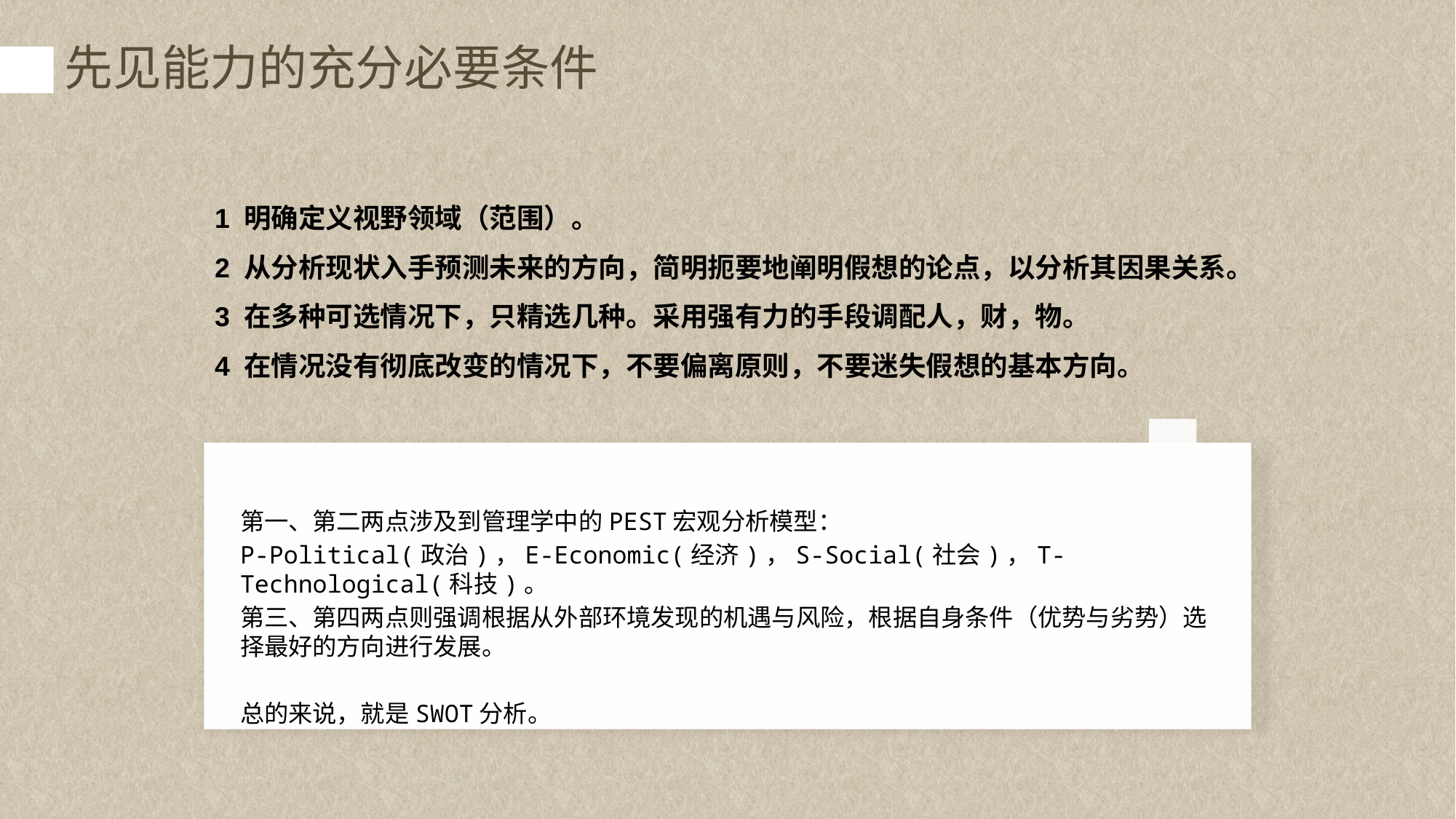

先见能力的充分必要条件

控制情感
理性行动

遵守纪律
专业的
知识与技能
好奇心
进取心
较强的
伦理观念
顾客第一

1 明确定义视野领域（范围）。
2 从分析现状入手预测未来的方向，简明扼要地阐明假想的论点，以分析其因果关系。
3 在多种可选情况下，只精选几种。采用强有力的手段调配人，财，物。
4 在情况没有彻底改变的情况下，不要偏离原则，不要迷失假想的基本方向。

第一、第二两点涉及到管理学中的PEST宏观分析模型：
P-Political(政治)，E-Economic(经济)，S-Social(社会)，T-Technological(科技)。
第三、第四两点则强调根据从外部环境发现的机遇与风险，根据自身条件（优势与劣势）选择最好的方向进行发展。

总的来说，就是SWOT分析。